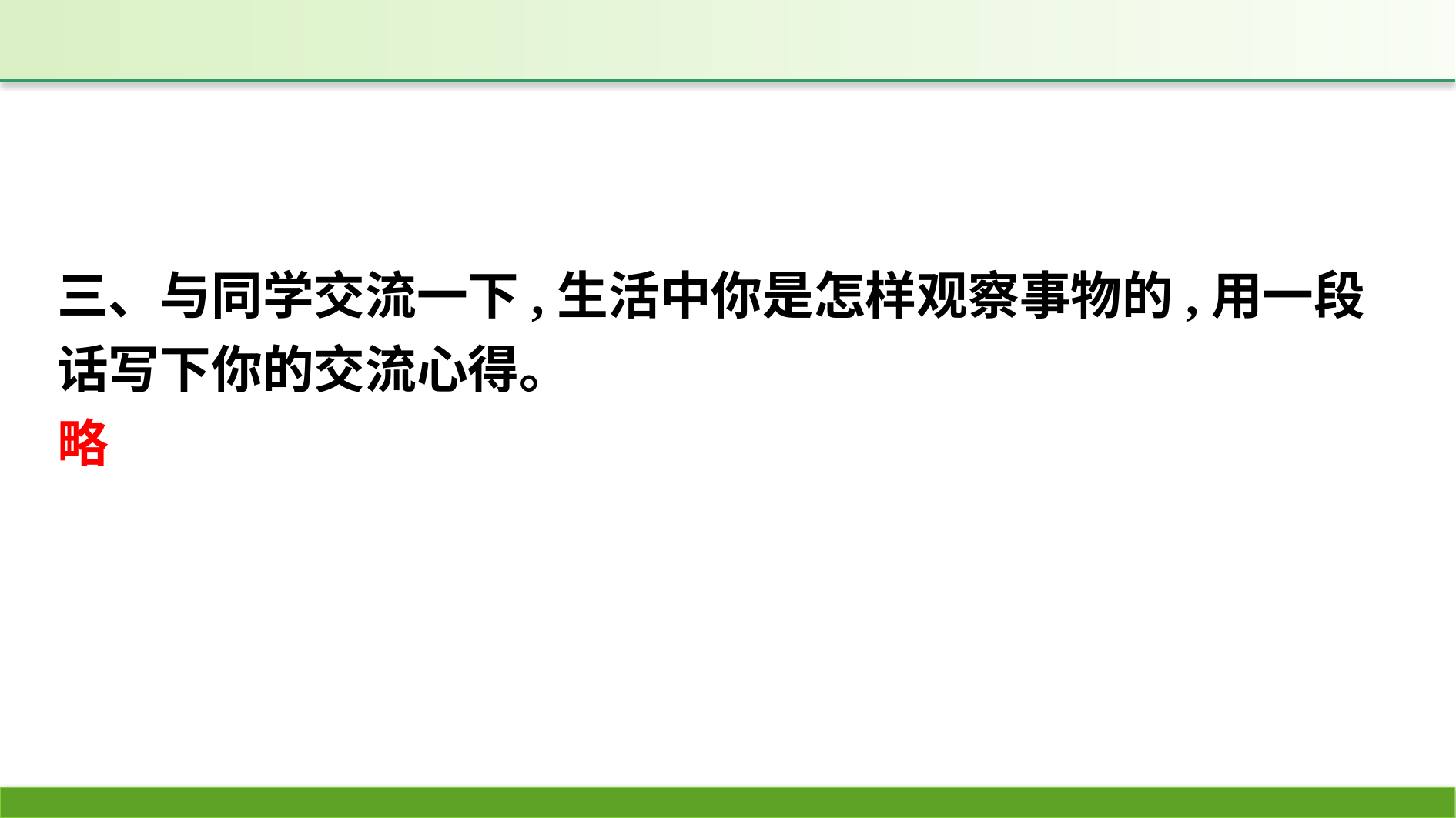

三、与同学交流一下,生活中你是怎样观察事物的,用一段话写下你的交流心得。
略